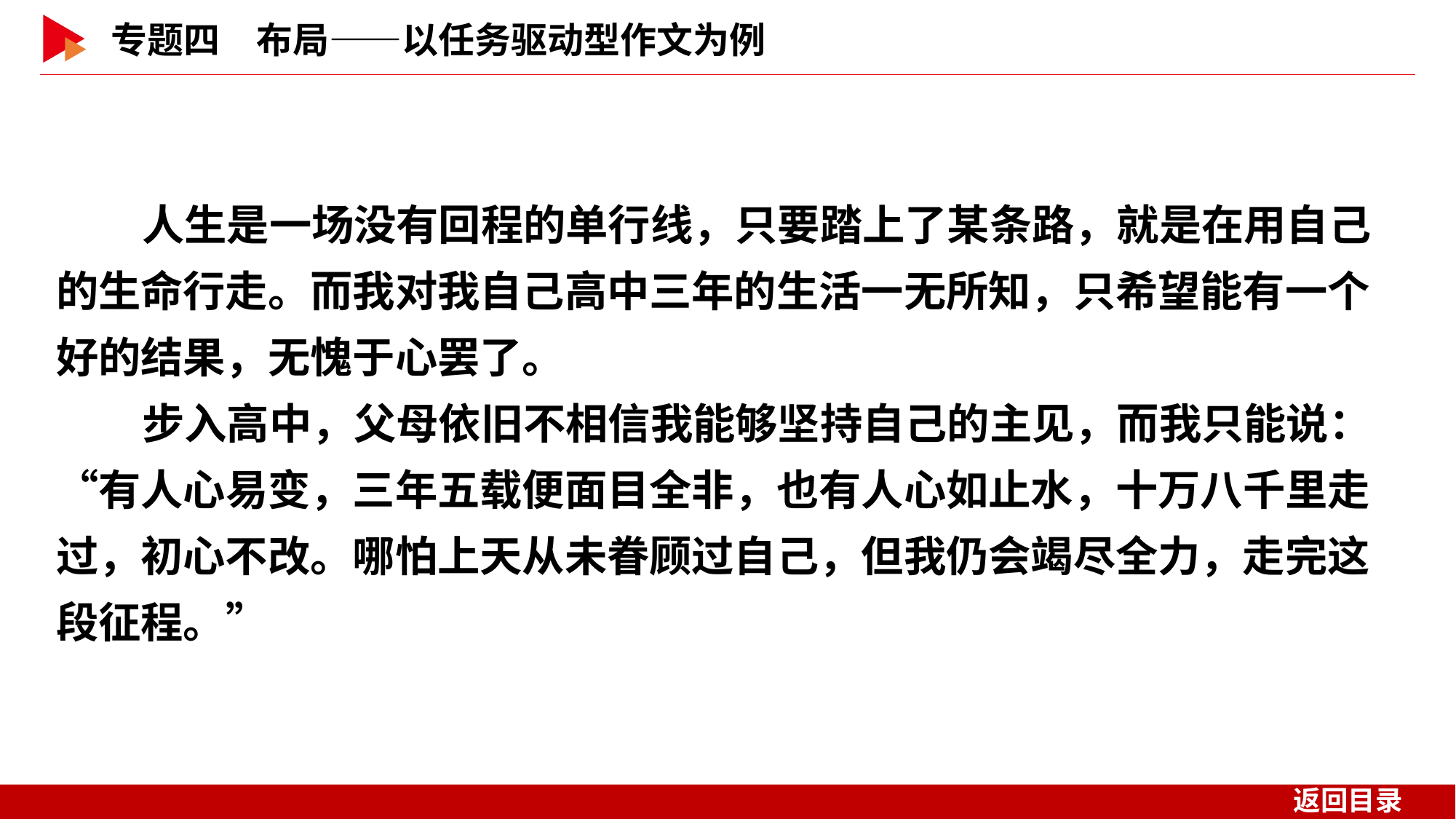

人生是一场没有回程的单行线，只要踏上了某条路，就是在用自己的生命行走。而我对我自己高中三年的生活一无所知，只希望能有一个好的结果，无愧于心罢了。
步入高中，父母依旧不相信我能够坚持自己的主见，而我只能说：“有人心易变，三年五载便面目全非，也有人心如止水，十万八千里走过，初心不改。哪怕上天从未眷顾过自己，但我仍会竭尽全力，走完这段征程。”